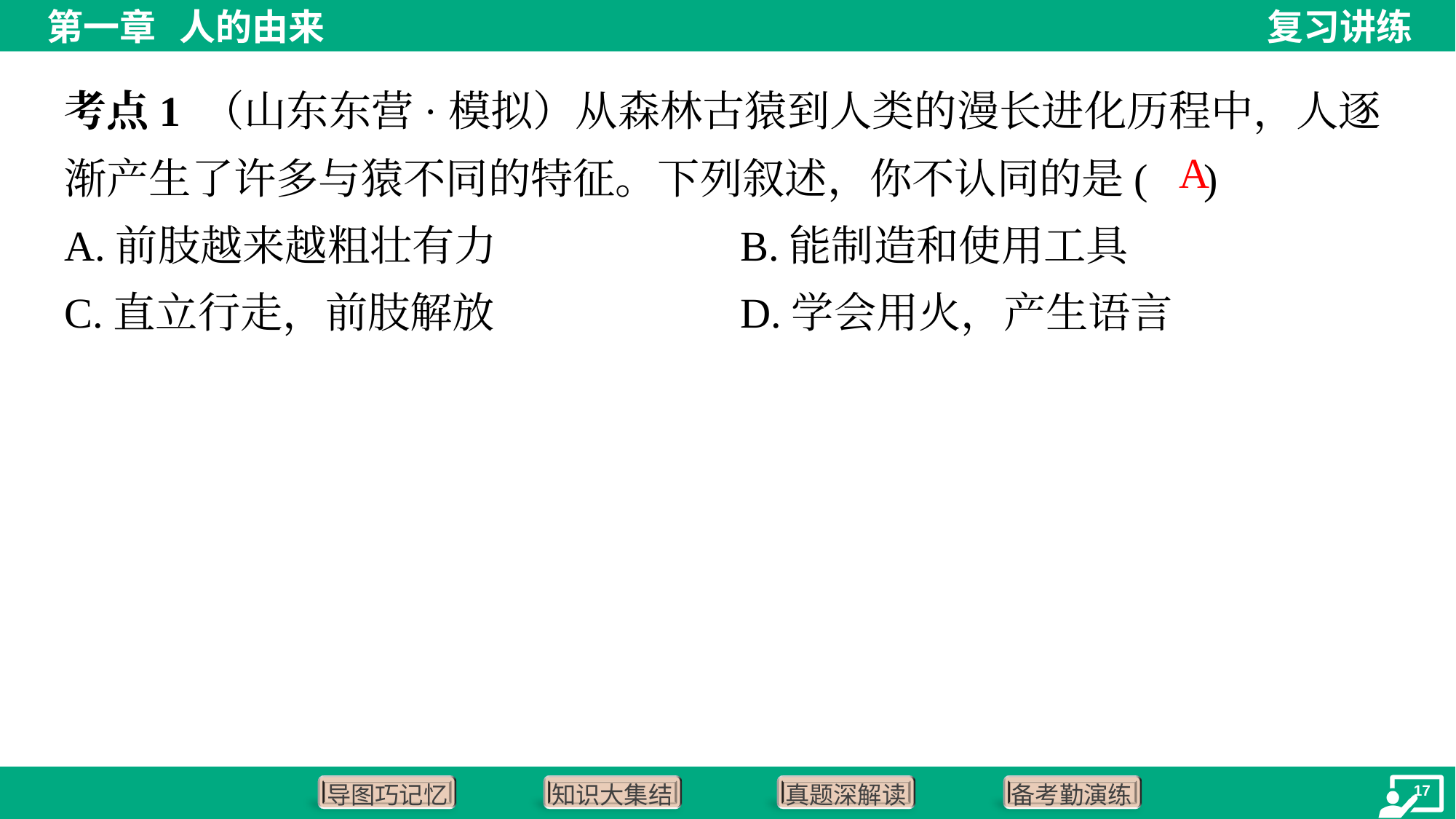

考点1 （山东东营·模拟）从森林古猿到人类的漫长进化历程中，人逐渐产生了许多与猿不同的特征。下列叙述，你不认同的是(     )
A
A.前肢越来越粗壮有力	B.能制造和使用工具
C.直立行走，前肢解放	D.学会用火，产生语言